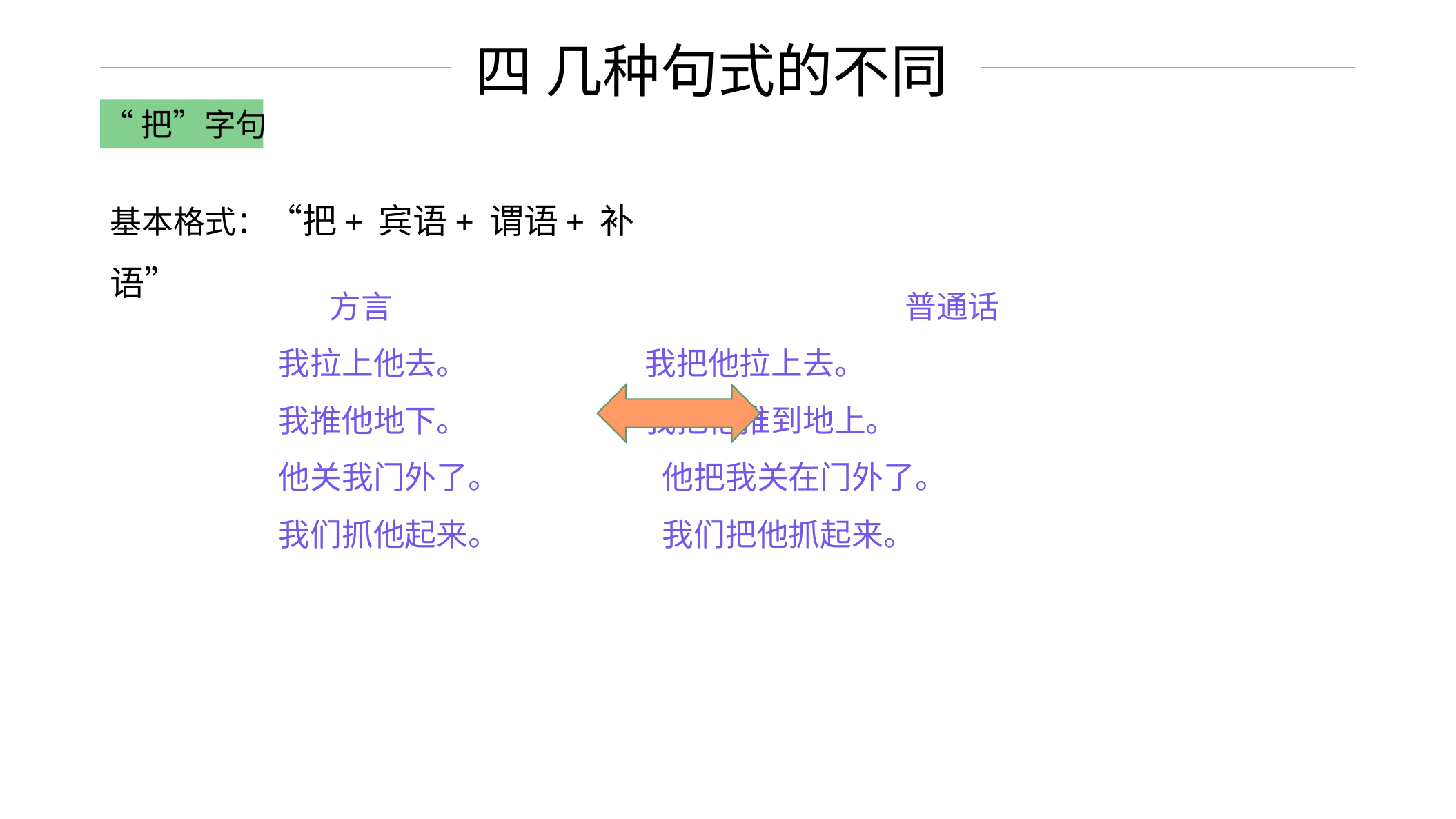

四 几种句式的不同
“把”字句

基本格式：“把+ 宾语+ 谓语+ 补语”
　        方言　　　　　　　　　　　　　　 　　普通话
  我拉上他去。                         我把他拉上去。
  我推他地下。                         我把他推到地上。
  他关我门外了。                       他把我关在门外了。
  我们抓他起来。                       我们把他抓起来。